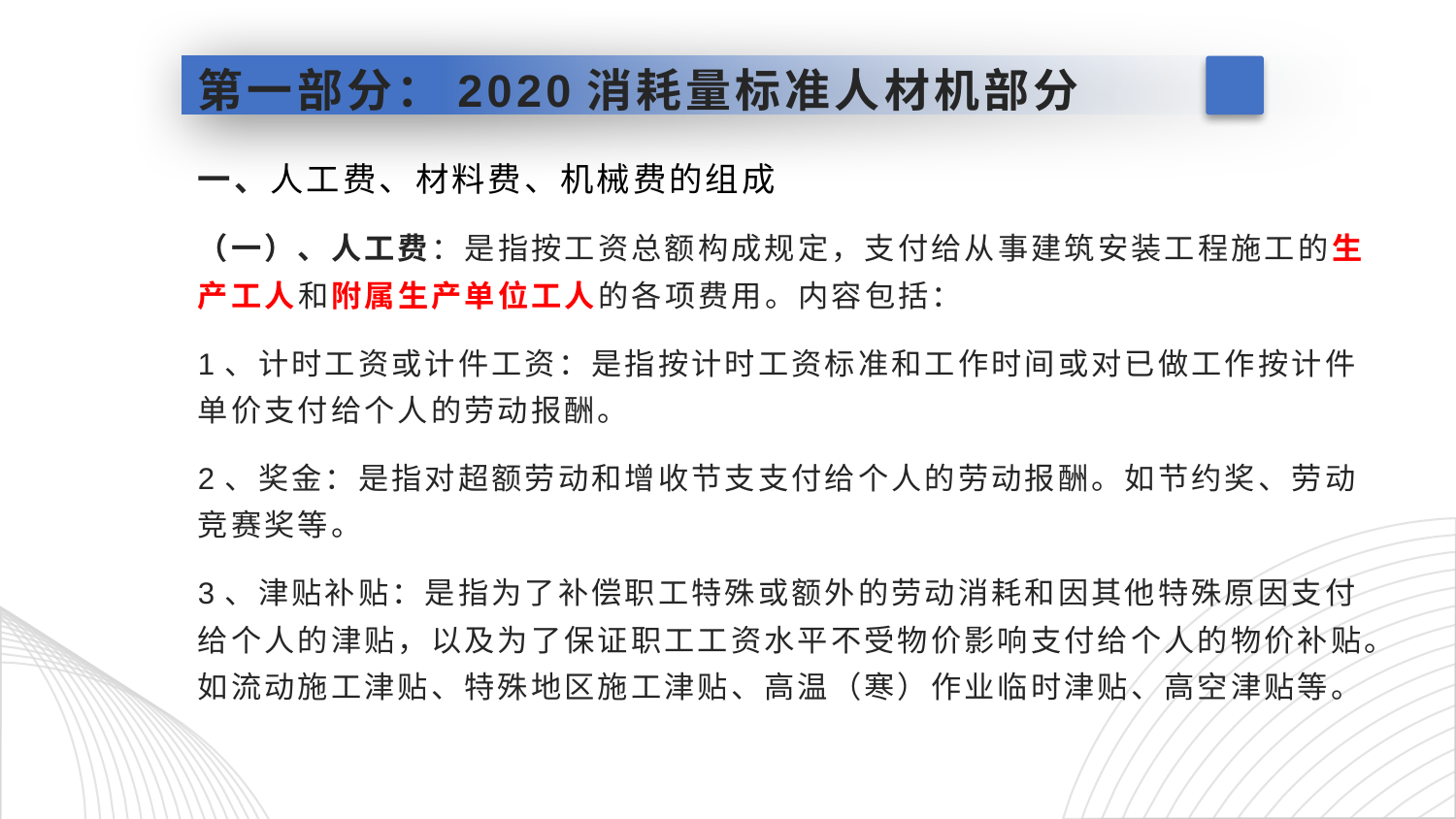

# 第一部分：2020消耗量标准人材机部分
一、人工费、材料费、机械费的组成
（一）、人工费：是指按工资总额构成规定，支付给从事建筑安装工程施工的生产工人和附属生产单位工人的各项费用。内容包括：
1、计时工资或计件工资：是指按计时工资标准和工作时间或对已做工作按计件单价支付给个人的劳动报酬。
2、奖金：是指对超额劳动和增收节支支付给个人的劳动报酬。如节约奖、劳动竞赛奖等。
3、津贴补贴：是指为了补偿职工特殊或额外的劳动消耗和因其他特殊原因支付给个人的津贴，以及为了保证职工工资水平不受物价影响支付给个人的物价补贴。如流动施工津贴、特殊地区施工津贴、高温（寒）作业临时津贴、高空津贴等。